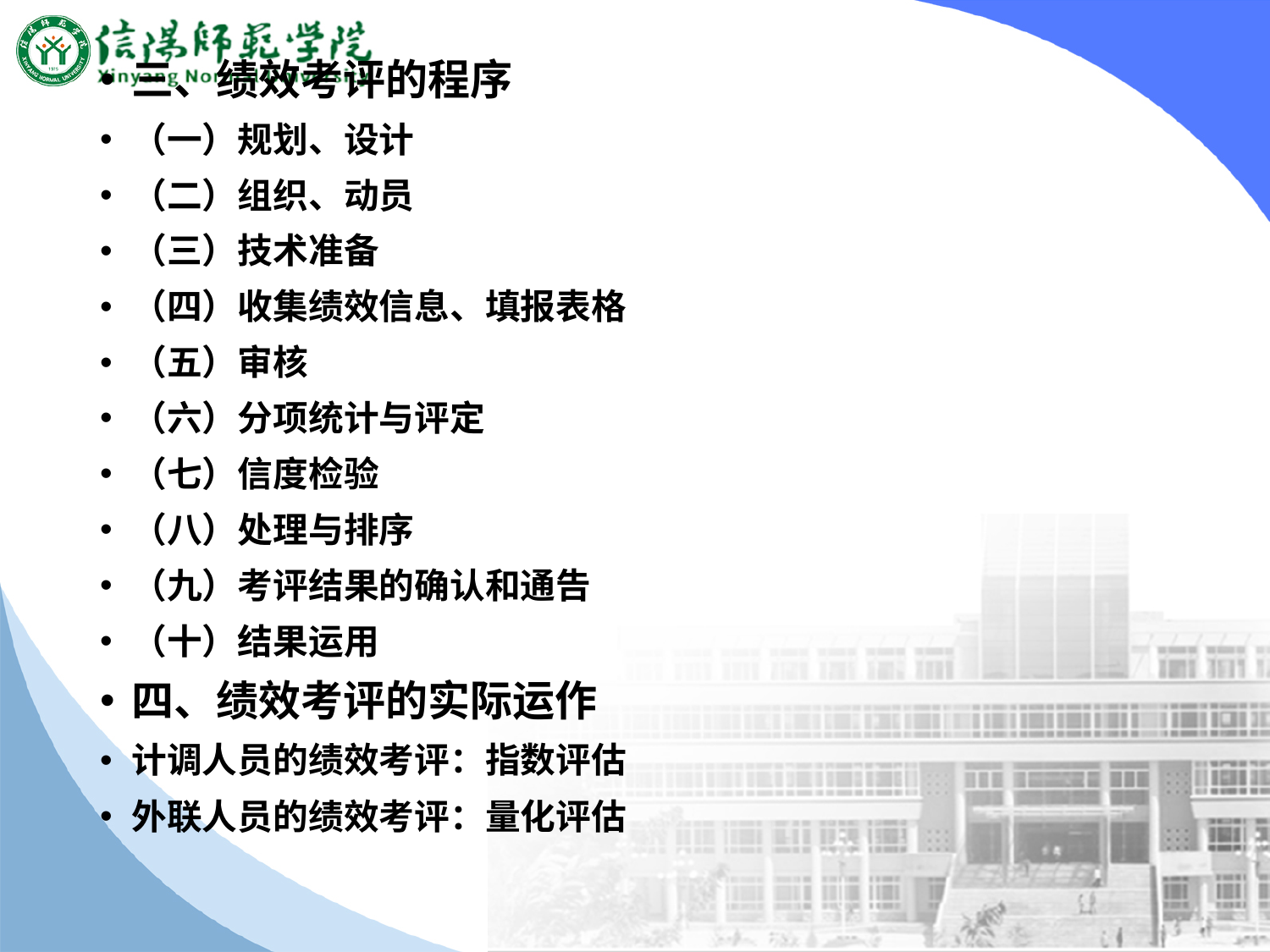

#
三、绩效考评的程序
（一）规划、设计
（二）组织、动员
（三）技术准备
（四）收集绩效信息、填报表格
（五）审核
（六）分项统计与评定
（七）信度检验
（八）处理与排序
（九）考评结果的确认和通告
（十）结果运用
四、绩效考评的实际运作
计调人员的绩效考评：指数评估
外联人员的绩效考评：量化评估